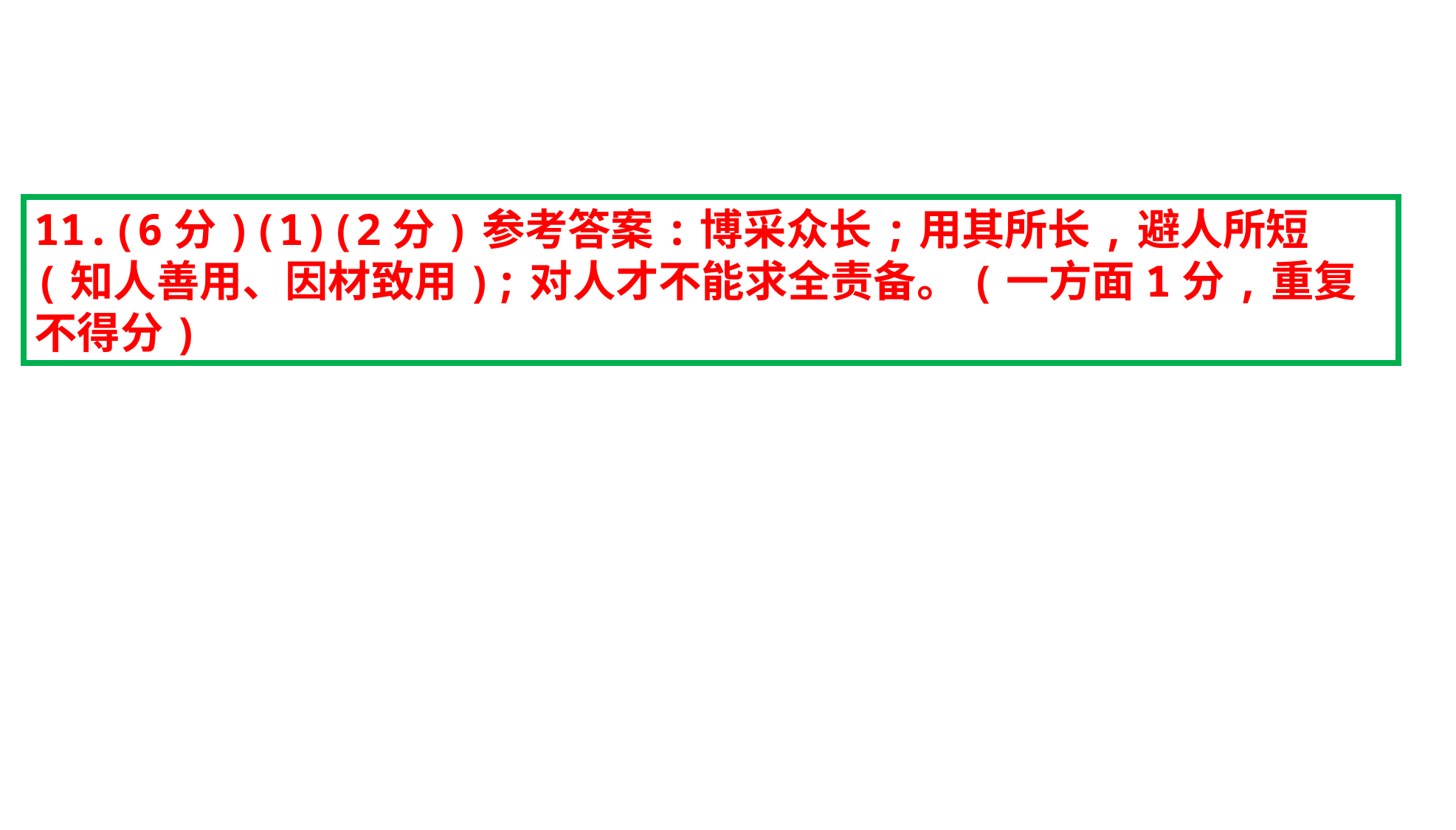

11.(6分)(1)(2分)参考答案:博采众长;用其所长,避人所短(知人善用、因材致用);对人才不能求全责备。(一方面1分,重复不得分)